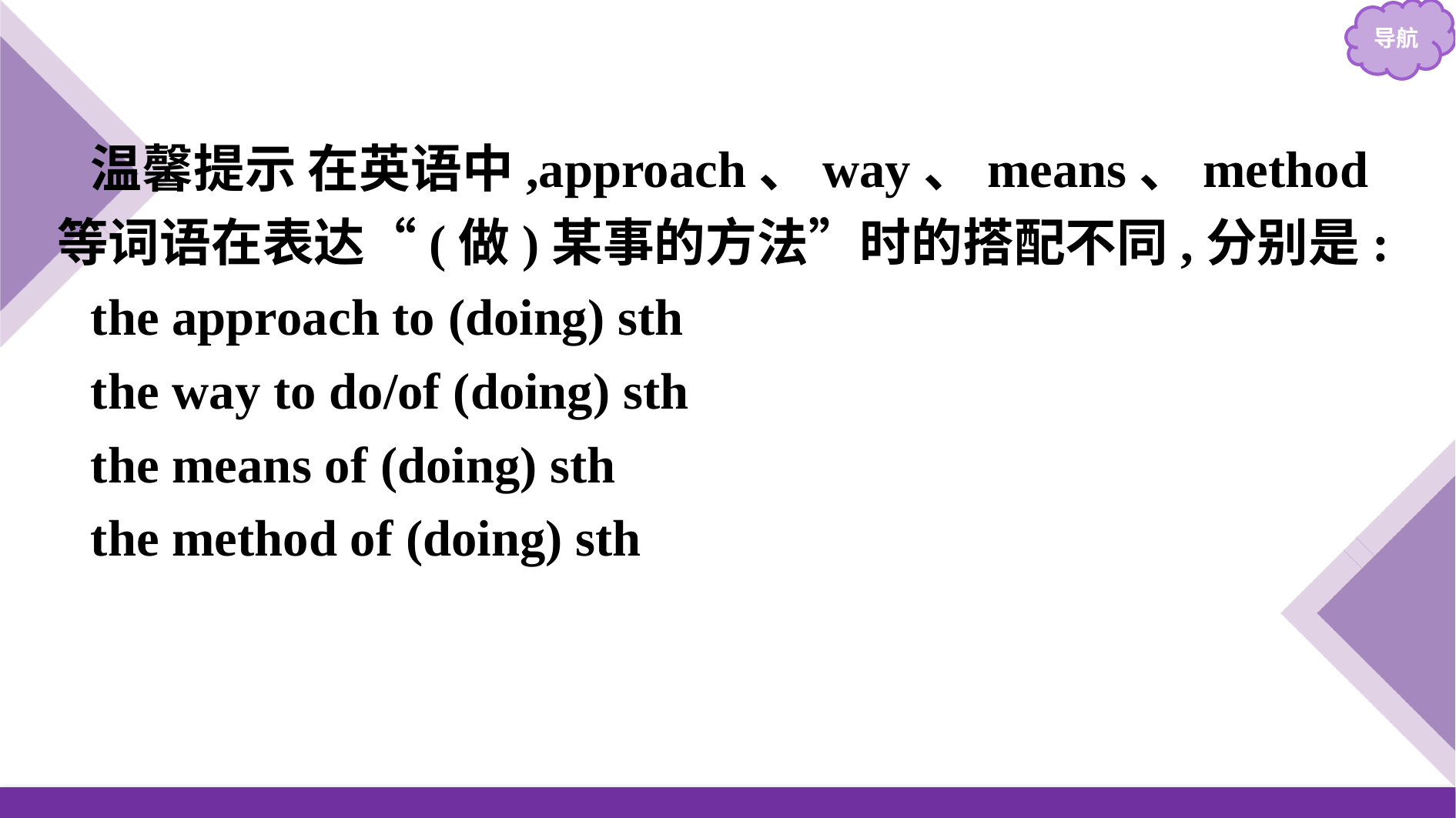

温馨提示 在英语中,approach、way、means、method等词语在表达“(做)某事的方法”时的搭配不同,分别是:
the approach to (doing) sth
the way to do/of (doing) sth
the means of (doing) sth
the method of (doing) sth